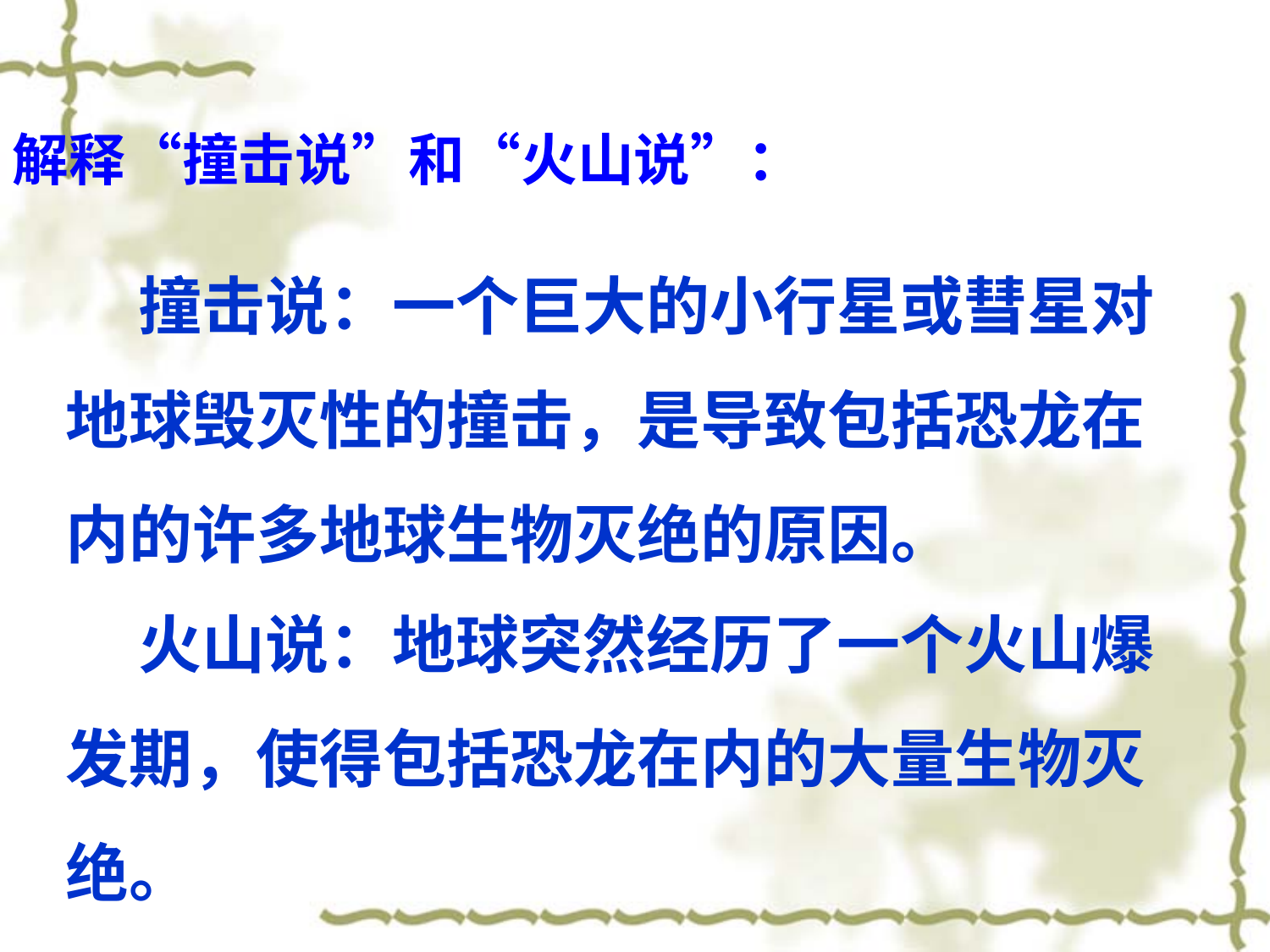

解释“撞击说”和“火山说”：
    撞击说：一个巨大的小行星或彗星对地球毁灭性的撞击，是导致包括恐龙在内的许多地球生物灭绝的原因。
    火山说：地球突然经历了一个火山爆发期，使得包括恐龙在内的大量生物灭绝。